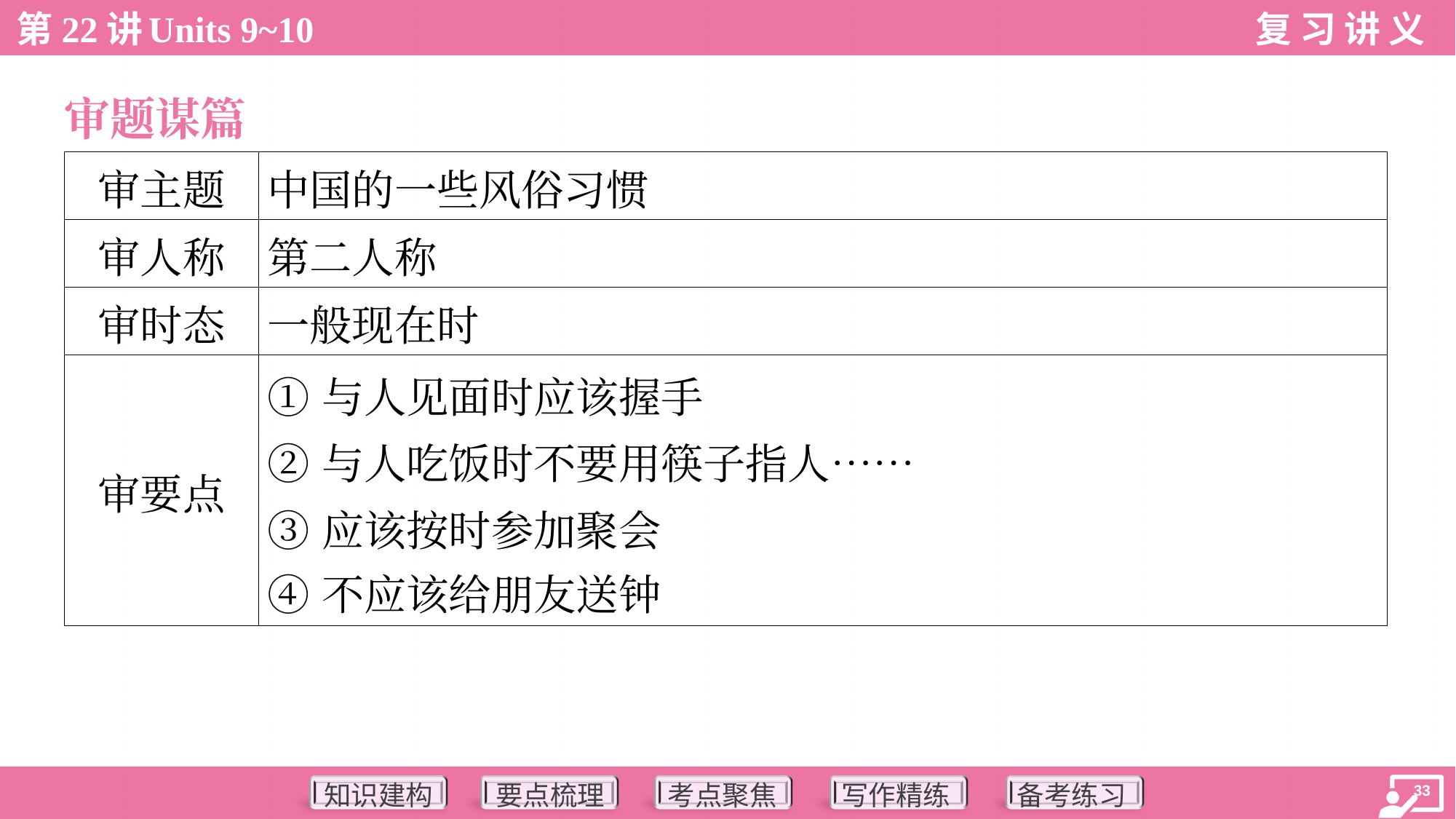

审题谋篇
| 审主题 | 中国的一些风俗习惯 |
| --- | --- |
| 审人称 | 第二人称 |
| 审时态 | 一般现在时 |
| 审要点 | ①与人见面时应该握手 ②与人吃饭时不要用筷子指人…… ③应该按时参加聚会 ④不应该给朋友送钟 |